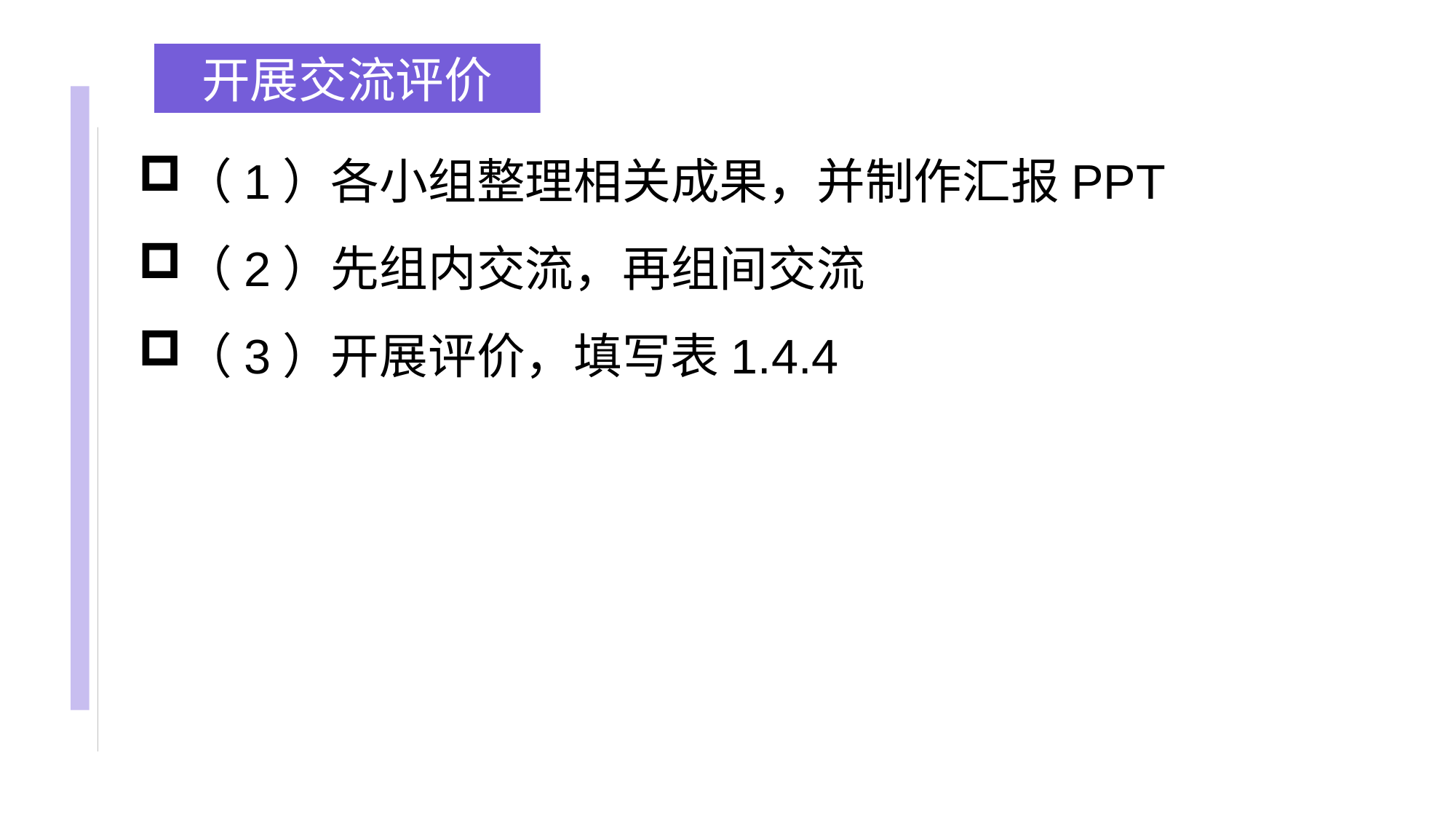

开展交流评价

（1）各小组整理相关成果，并制作汇报PPT
（2）先组内交流，再组间交流
（3）开展评价，填写表1.4.4